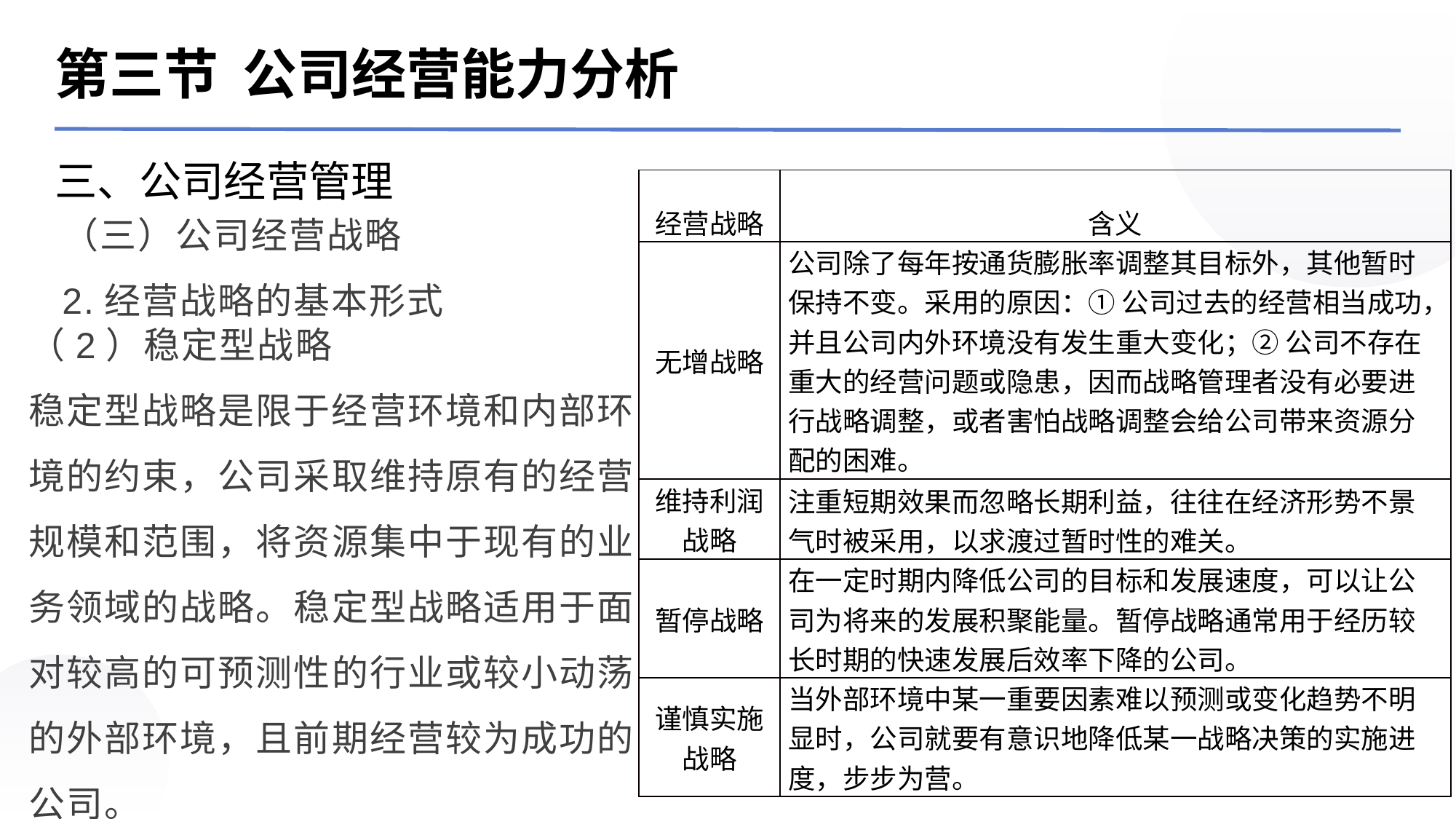

第三节  公司经营能力分析
三、公司经营管理
（三）公司经营战略
2.经营战略的基本形式
| 经营战略 | 含义 |
| --- | --- |
| 无增战略 | 公司除了每年按通货膨胀率调整其目标外，其他暂时保持不变。采用的原因：① 公司过去的经营相当成功，并且公司内外环境没有发生重大变化；② 公司不存在重大的经营问题或隐患，因而战略管理者没有必要进行战略调整，或者害怕战略调整会给公司带来资源分配的困难。 |
| 维持利润战略 | 注重短期效果而忽略长期利益，往往在经济形势不景气时被采用，以求渡过暂时性的难关。 |
| 暂停战略 | 在一定时期内降低公司的目标和发展速度，可以让公司为将来的发展积聚能量。暂停战略通常用于经历较长时期的快速发展后效率下降的公司。 |
| 谨慎实施战略 | 当外部环境中某一重要因素难以预测或变化趋势不明显时，公司就要有意识地降低某一战略决策的实施进度，步步为营。 |
（2）稳定型战略
稳定型战略是限于经营环境和内部环境的约束，公司采取维持原有的经营规模和范围，将资源集中于现有的业务领域的战略。稳定型战略适用于面对较高的可预测性的行业或较小动荡的外部环境，且前期经营较为成功的公司。

68